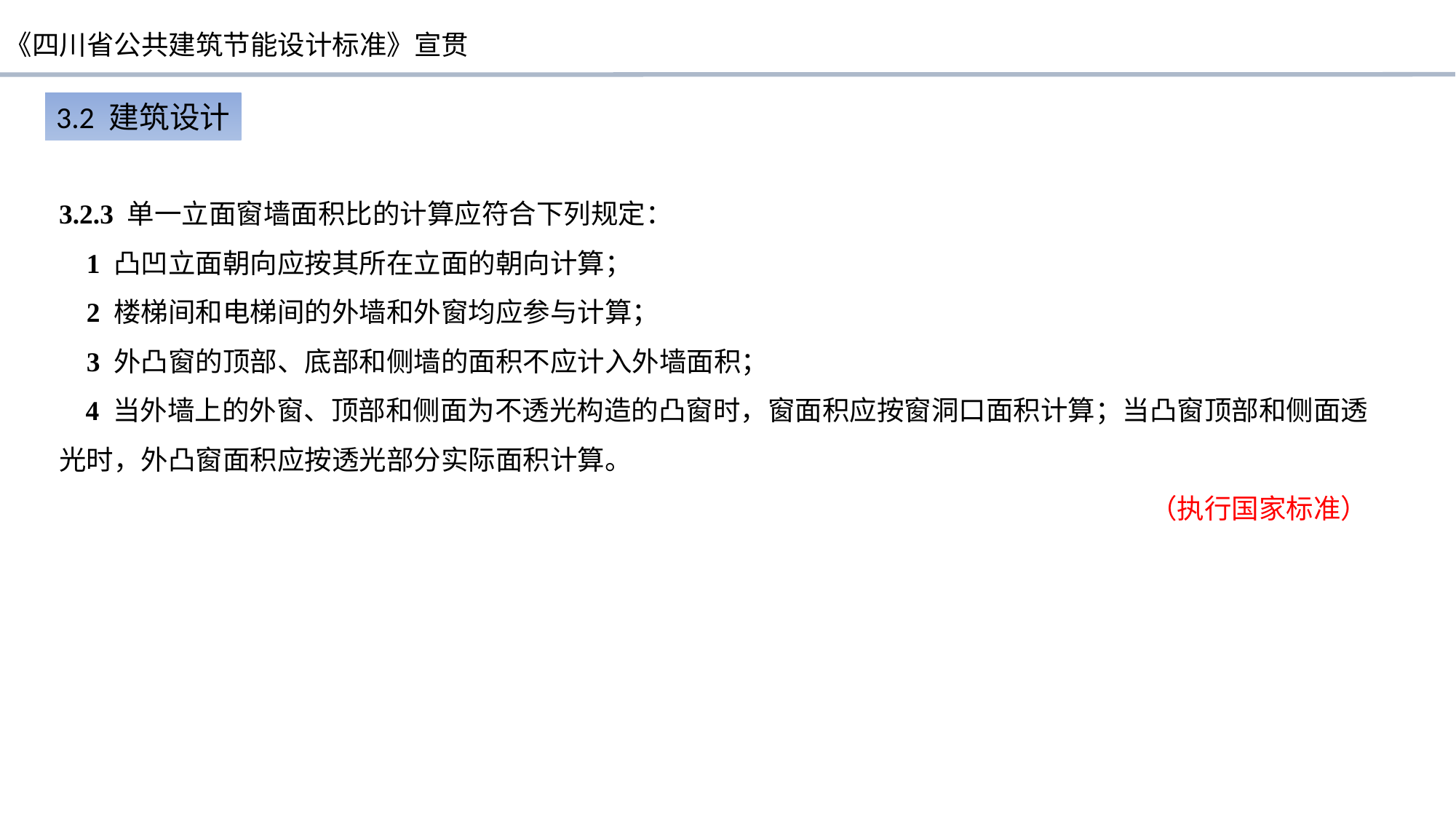

3.2 建筑设计
3.2.3 单一立面窗墙面积比的计算应符合下列规定：
    1 凸凹立面朝向应按其所在立面的朝向计算；
    2 楼梯间和电梯间的外墙和外窗均应参与计算；
    3 外凸窗的顶部、底部和侧墙的面积不应计入外墙面积；
     4 当外墙上的外窗、顶部和侧面为不透光构造的凸窗时，窗面积应按窗洞口面积计算；当凸窗顶部和侧面透光时，外凸窗面积应按透光部分实际面积计算。
（执行国家标准）